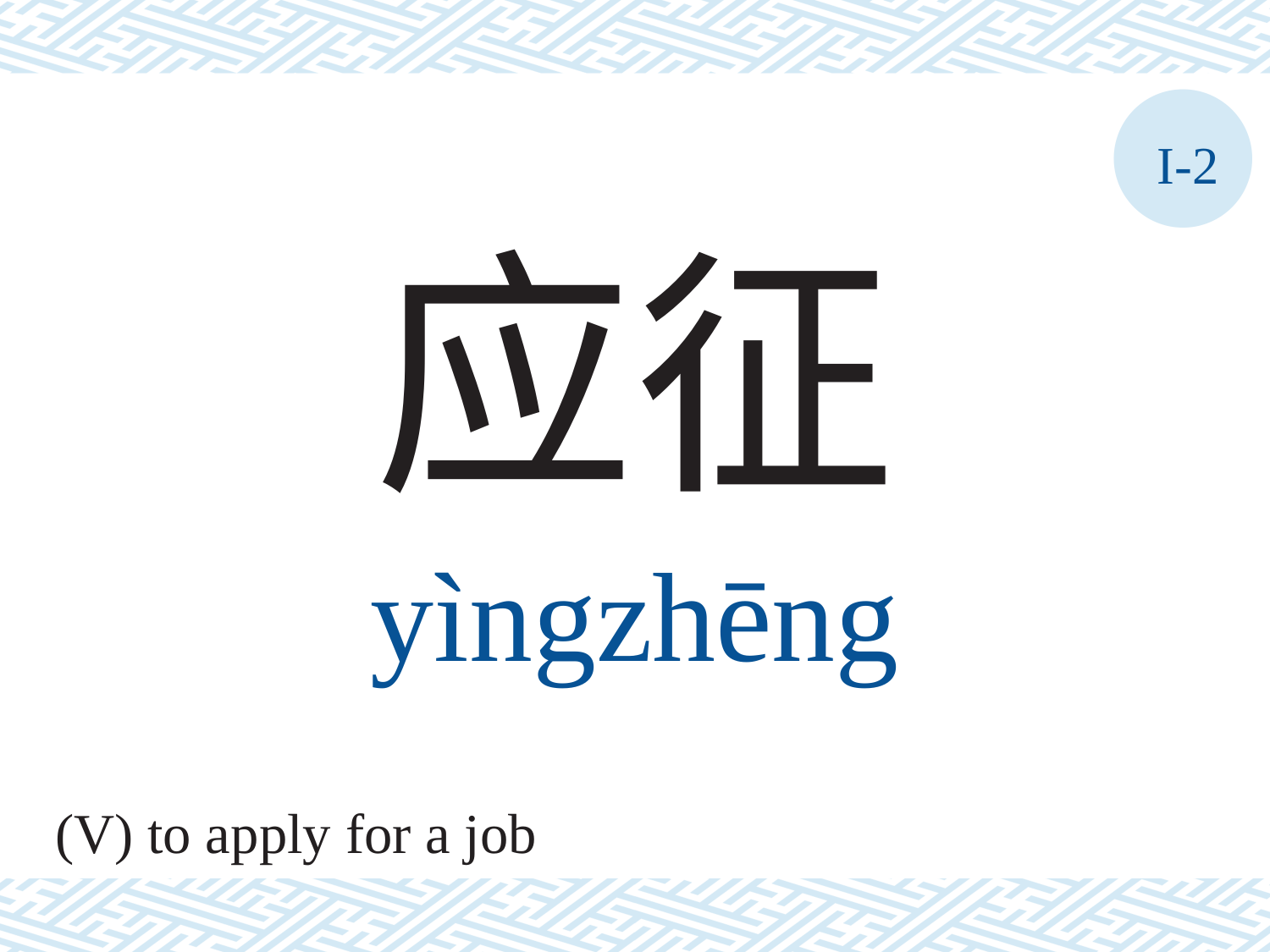

I-2
应征
yìngzhēng
(V) to apply for a job